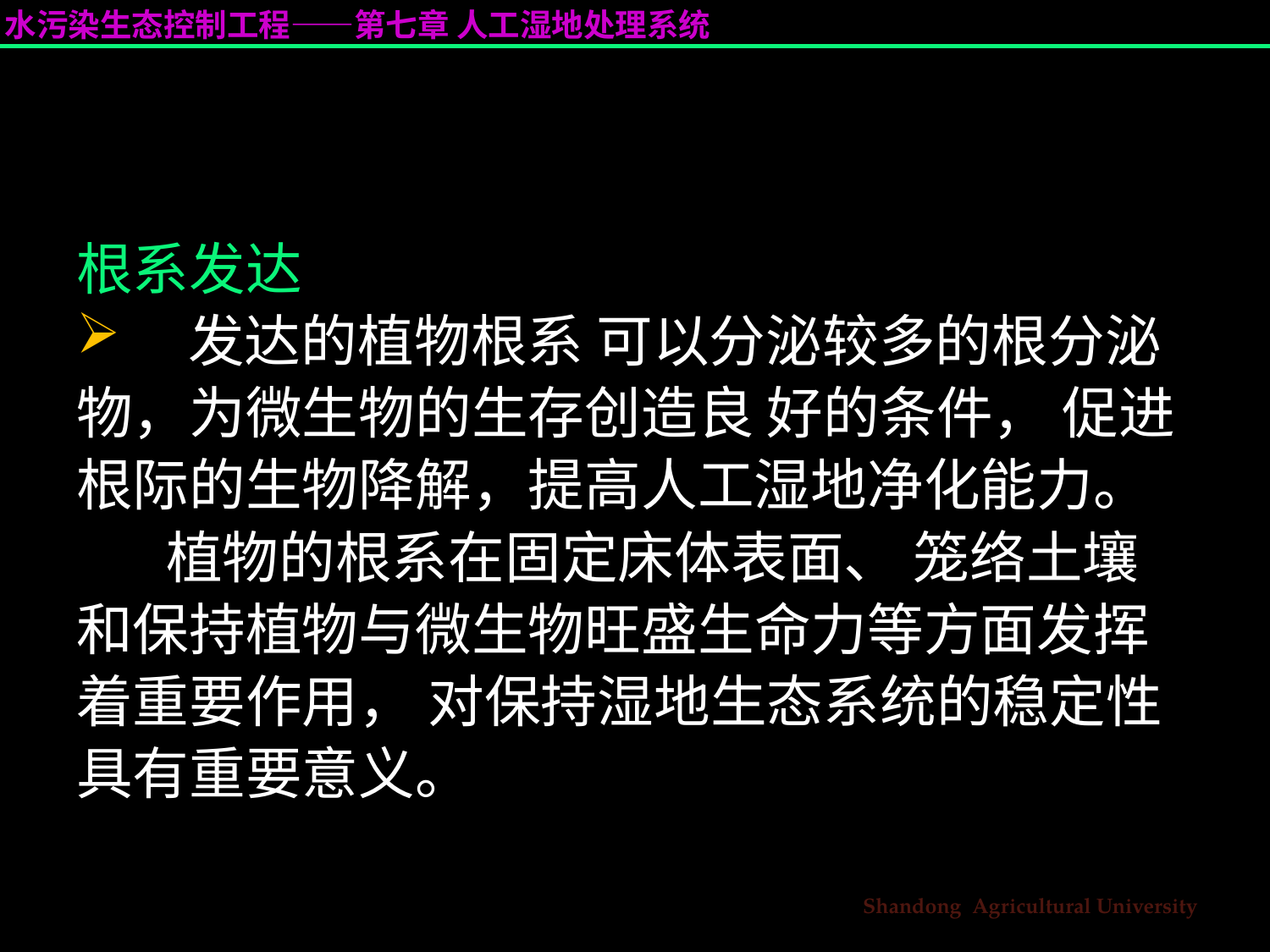

根系发达
    发达的植物根系 可以分泌较多的根分泌
物，为微生物的生存创造良 好的条件， 促进
根际的生物降解，提高人工湿地净化能力。
      植物的根系在固定床体表面、 笼络土壤
和保持植物与微生物旺盛生命力等方面发挥
着重要作用， 对保持湿地生态系统的稳定性
具有重要意义。